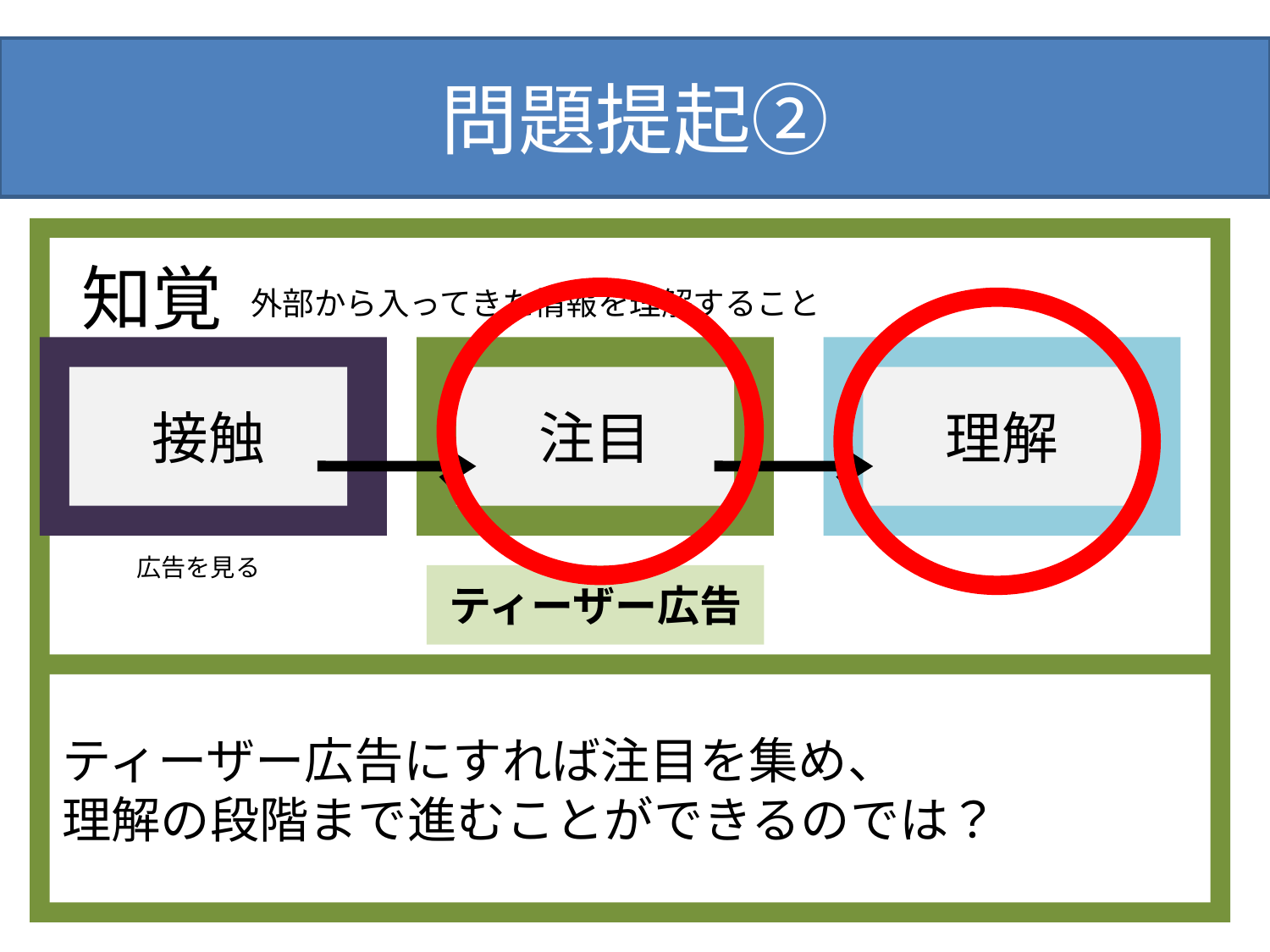

# 問題提起②

知覚
外部から入ってきた情報を理解すること

接触

接触
注目
理解
広告を見る
ティーザー広告
ティーザー広告にすれば注目を集め、
理解の段階まで進むことができるのでは？
15